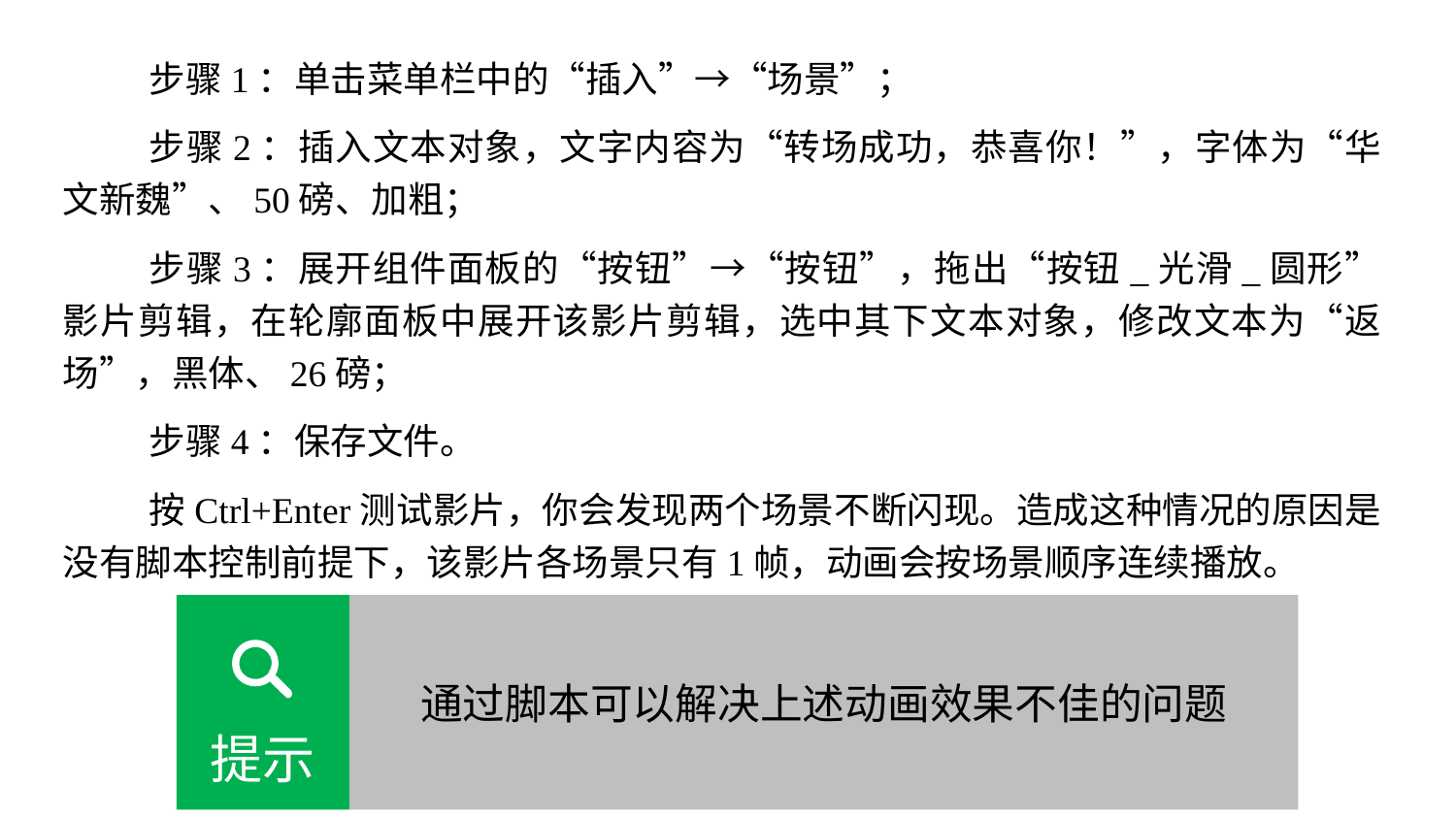

步骤1：单击菜单栏中的“插入”→“场景”；
步骤2：插入文本对象，文字内容为“转场成功，恭喜你！”，字体为“华文新魏”、50磅、加粗；
步骤3：展开组件面板的“按钮”→“按钮”，拖出“按钮_光滑_圆形”影片剪辑，在轮廓面板中展开该影片剪辑，选中其下文本对象，修改文本为“返场”，黑体、26磅；
步骤4：保存文件。
按Ctrl+Enter测试影片，你会发现两个场景不断闪现。造成这种情况的原因是没有脚本控制前提下，该影片各场景只有1帧，动画会按场景顺序连续播放。

通过脚本可以解决上述动画效果不佳的问题

提示